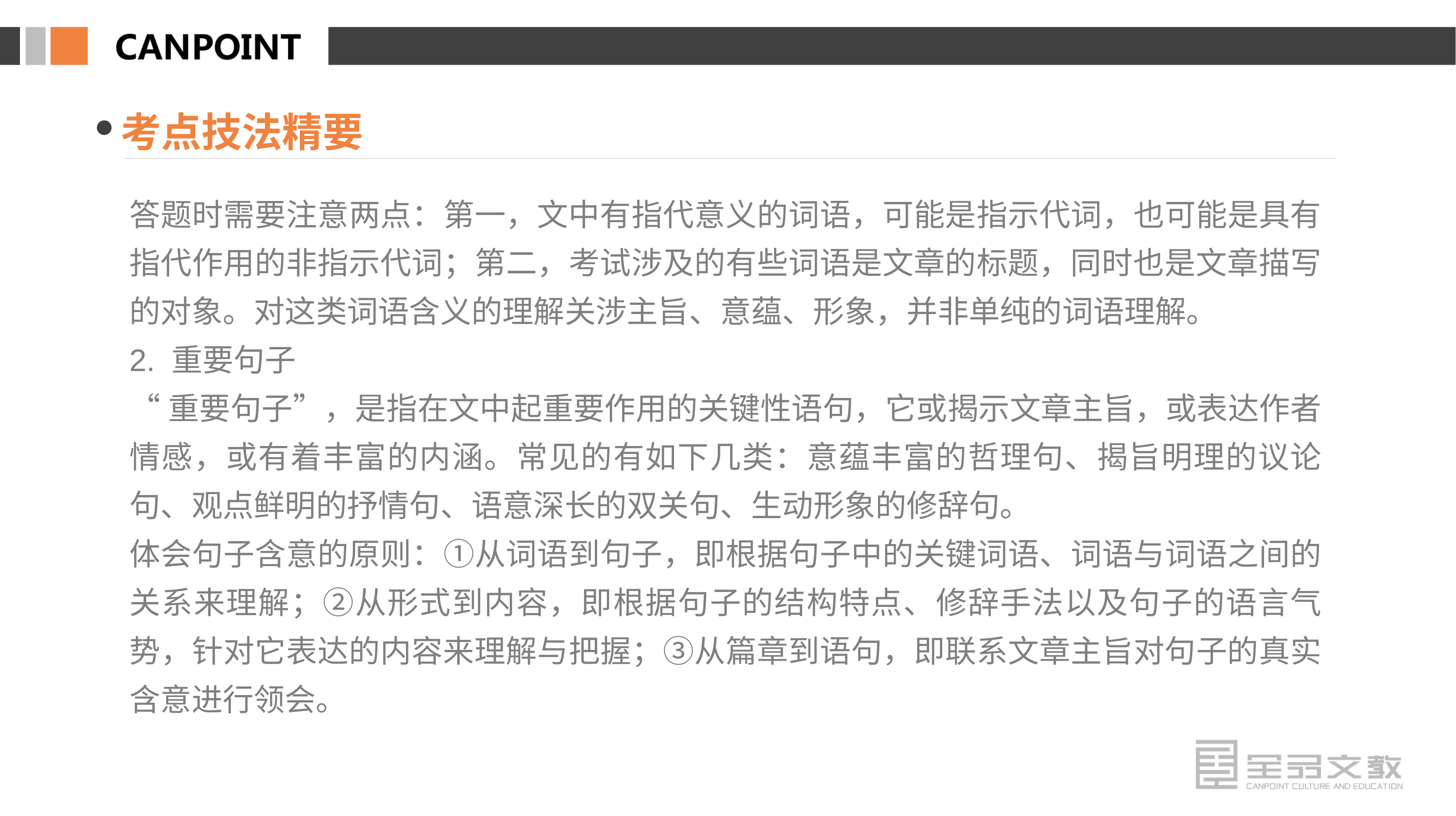

考点技法精要

答题时需要注意两点：第一，文中有指代意义的词语，可能是指示代词，也可能是具有指代作用的非指示代词；第二，考试涉及的有些词语是文章的标题，同时也是文章描写的对象。对这类词语含义的理解关涉主旨、意蕴、形象，并非单纯的词语理解。
2. 重要句子
“重要句子”，是指在文中起重要作用的关键性语句，它或揭示文章主旨，或表达作者情感，或有着丰富的内涵。常见的有如下几类：意蕴丰富的哲理句、揭旨明理的议论句、观点鲜明的抒情句、语意深长的双关句、生动形象的修辞句。
体会句子含意的原则：①从词语到句子，即根据句子中的关键词语、词语与词语之间的关系来理解；②从形式到内容，即根据句子的结构特点、修辞手法以及句子的语言气势，针对它表达的内容来理解与把握；③从篇章到语句，即联系文章主旨对句子的真实含意进行领会。